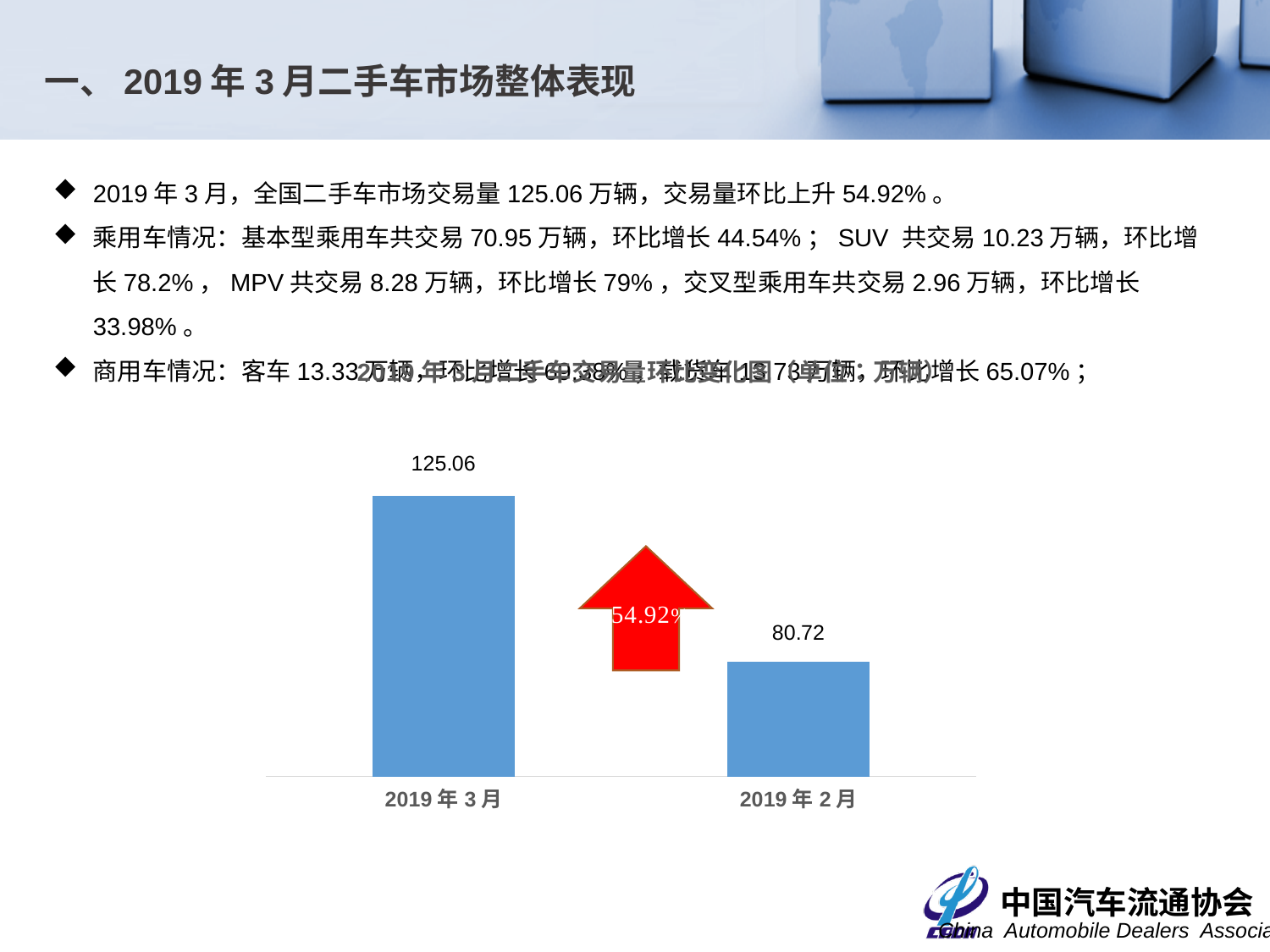

一、2019年3月二手车市场整体表现
2019年3月，全国二手车市场交易量125.06万辆，交易量环比上升54.92%。
乘用车情况：基本型乘用车共交易70.95万辆，环比增长44.54%；SUV 共交易10.23万辆，环比增长78.2%，MPV共交易8.28万辆，环比增长79%，交叉型乘用车共交易2.96万辆，环比增长33.98%。
商用车情况：客车13.33万辆，环比增长69.38%；载货车13.73万辆，环比增长65.07%；

### Chart: 2019年2月二手车交易量环比变化图（单位：万辆）

| Category |
|---|

### Chart: 2019年3月二手车交易量环比变化图（单位：万辆）

| Category |  |
|---|---|
| 43525 | 125.06 |
| 43497 | 80.72 |